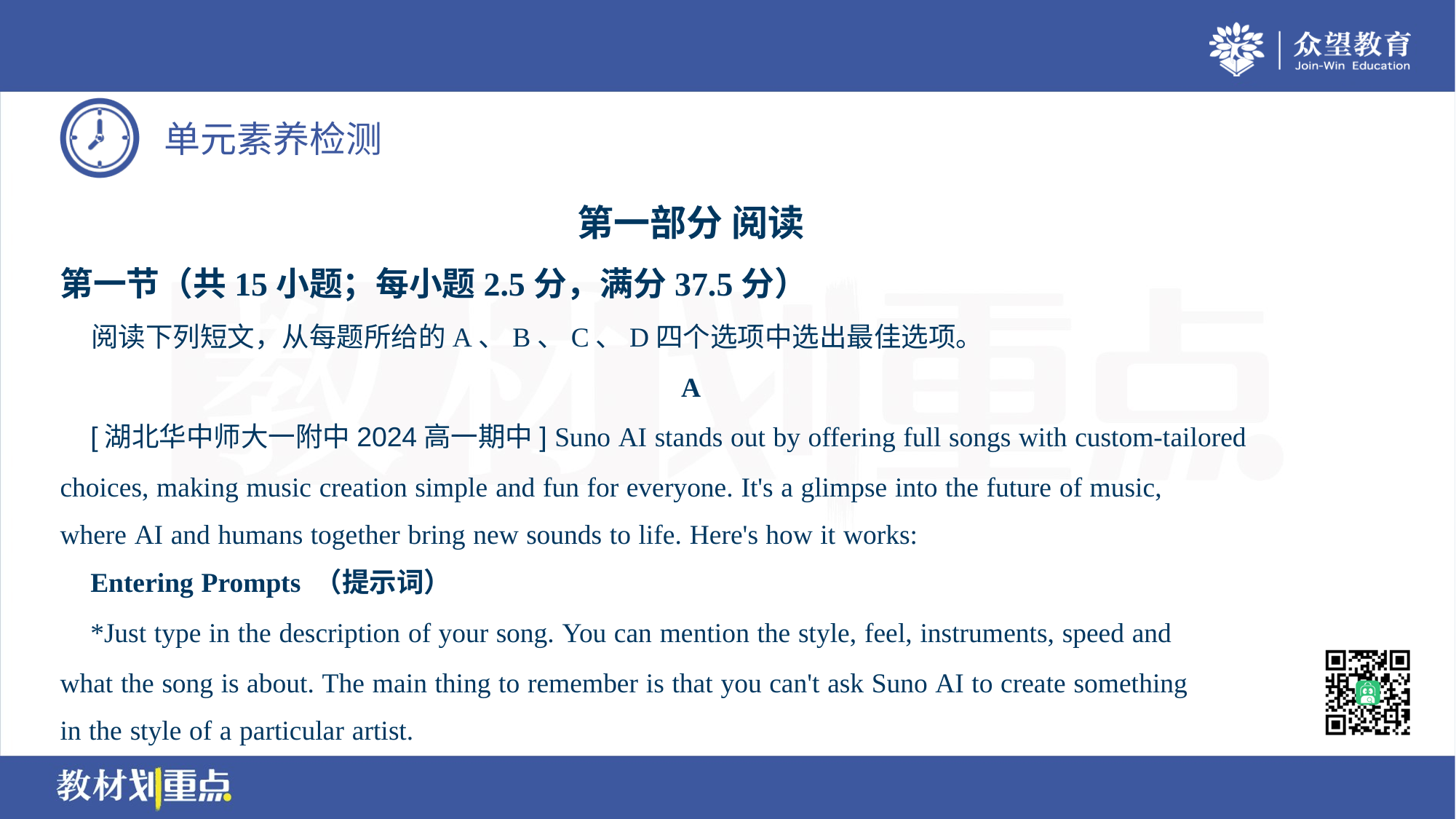

第一部分 阅读
第一节（共15小题；每小题2.5分，满分37.5分）
    阅读下列短文，从每题所给的A、B、C、D四个选项中选出最佳选项。
A
    [湖北华中师大一附中2024高一期中] Suno AI stands out by offering full songs with custom-tailored
choices, making music creation simple and fun for everyone. It's a glimpse into the future of music,
where AI and humans together bring new sounds to life. Here's how it works:
    Entering Prompts （提示词）
    *Just type in the description of your song. You can mention the style, feel, instruments, speed and
what the song is about. The main thing to remember is that you can't ask Suno AI to create something
in the style of a particular artist.